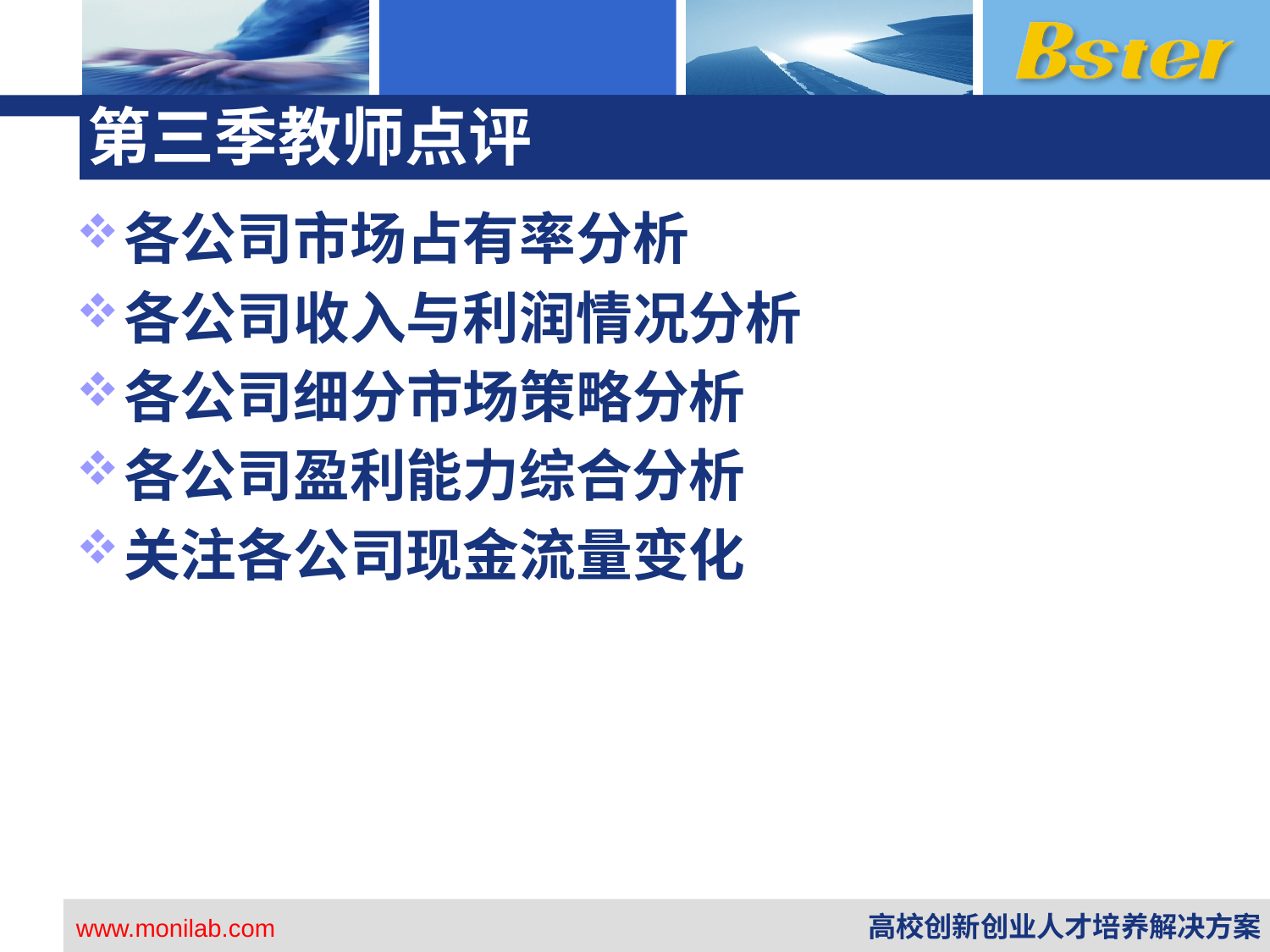

# 第三季教师点评
各公司市场占有率分析
各公司收入与利润情况分析
各公司细分市场策略分析
各公司盈利能力综合分析
关注各公司现金流量变化